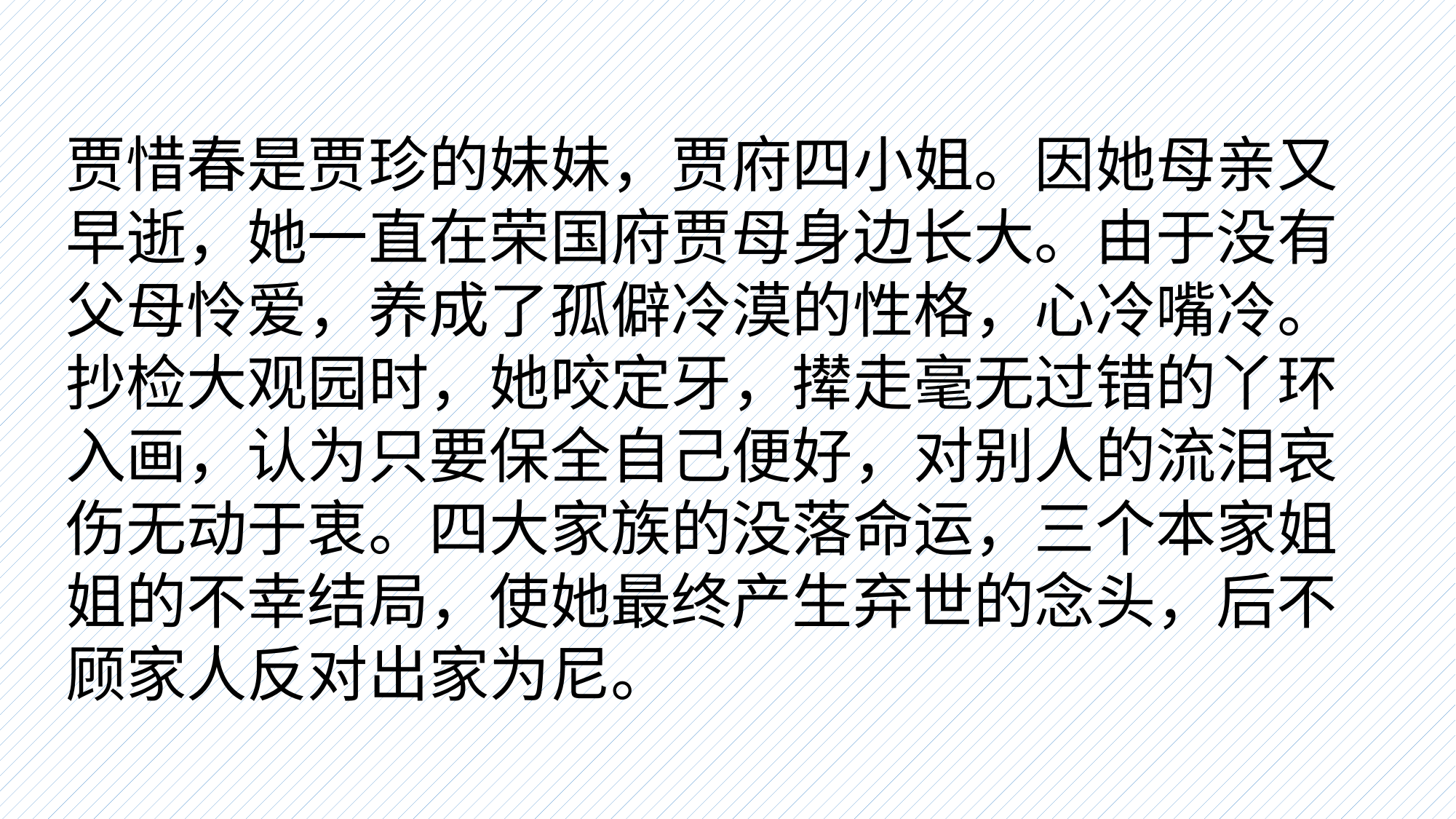

贾惜春是贾珍的妹妹，贾府四小姐。因她母亲又早逝，她一直在荣国府贾母身边长大。由于没有父母怜爱，养成了孤僻冷漠的性格，心冷嘴冷。抄检大观园时，她咬定牙，撵走毫无过错的丫环入画，认为只要保全自己便好，对别人的流泪哀伤无动于衷。四大家族的没落命运，三个本家姐姐的不幸结局，使她最终产生弃世的念头，后不顾家人反对出家为尼。